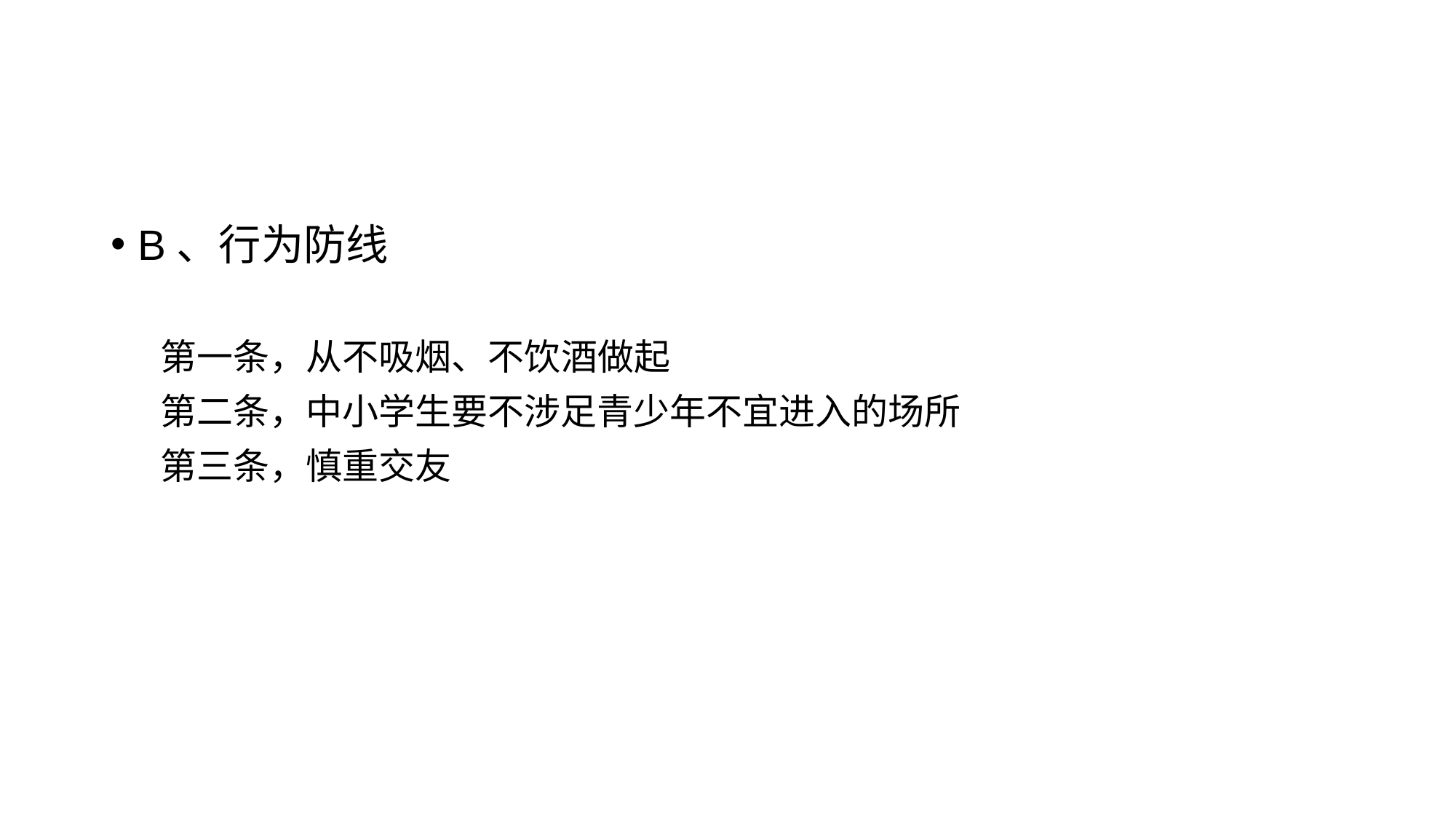

#
B、行为防线

     第一条，从不吸烟、不饮酒做起
     第二条，中小学生要不涉足青少年不宜进入的场所
     第三条，慎重交友